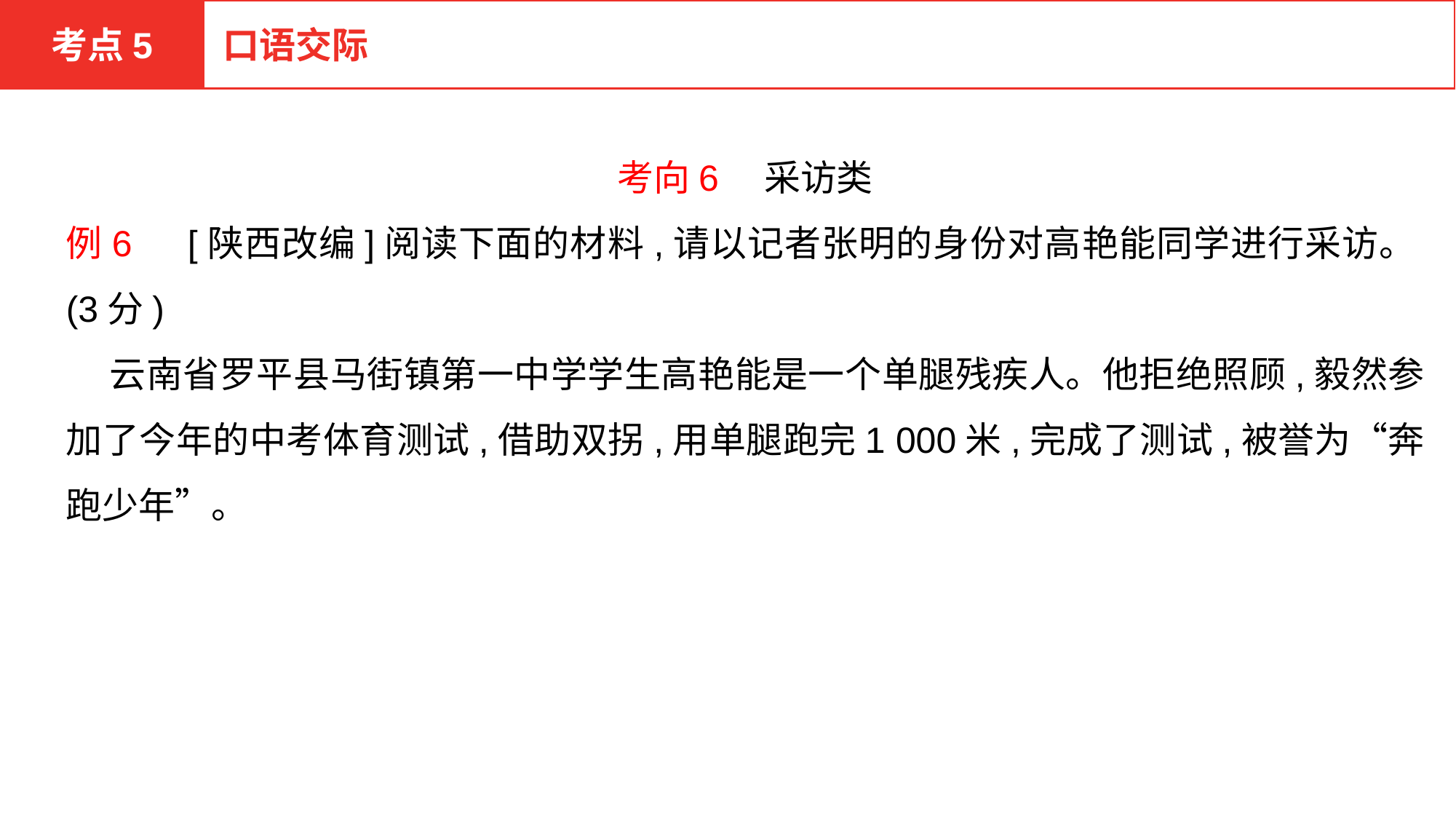

考点5
口语交际
考向6　采访类
例6　[陕西改编]阅读下面的材料,请以记者张明的身份对高艳能同学进行采访。(3分)
    云南省罗平县马街镇第一中学学生高艳能是一个单腿残疾人。他拒绝照顾,毅然参加了今年的中考体育测试,借助双拐,用单腿跑完1 000米,完成了测试,被誉为“奔跑少年”。